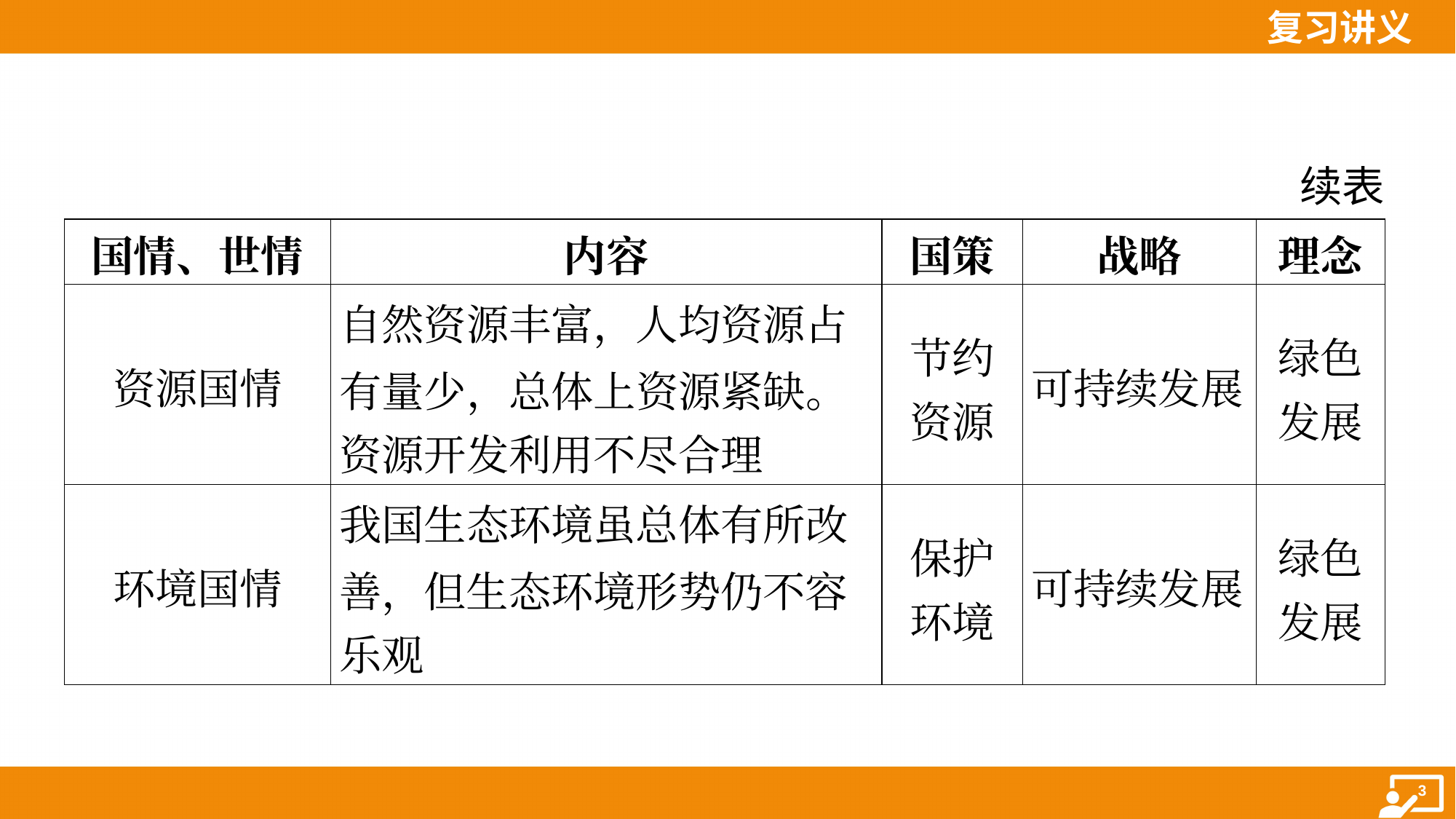

续表
| 国情、世情 | 内容 | 国策 | 战略 | 理念 |
| --- | --- | --- | --- | --- |
| 资源国情 | 自然资源丰富，人均资源占 有量少，总体上资源紧缺。 资源开发利用不尽合理 | 节约 资源 | 可持续发展 | 绿色 发展 |
| 环境国情 | 我国生态环境虽总体有所改 善，但生态环境形势仍不容 乐观 | 保护 环境 | 可持续发展 | 绿色 发展 |